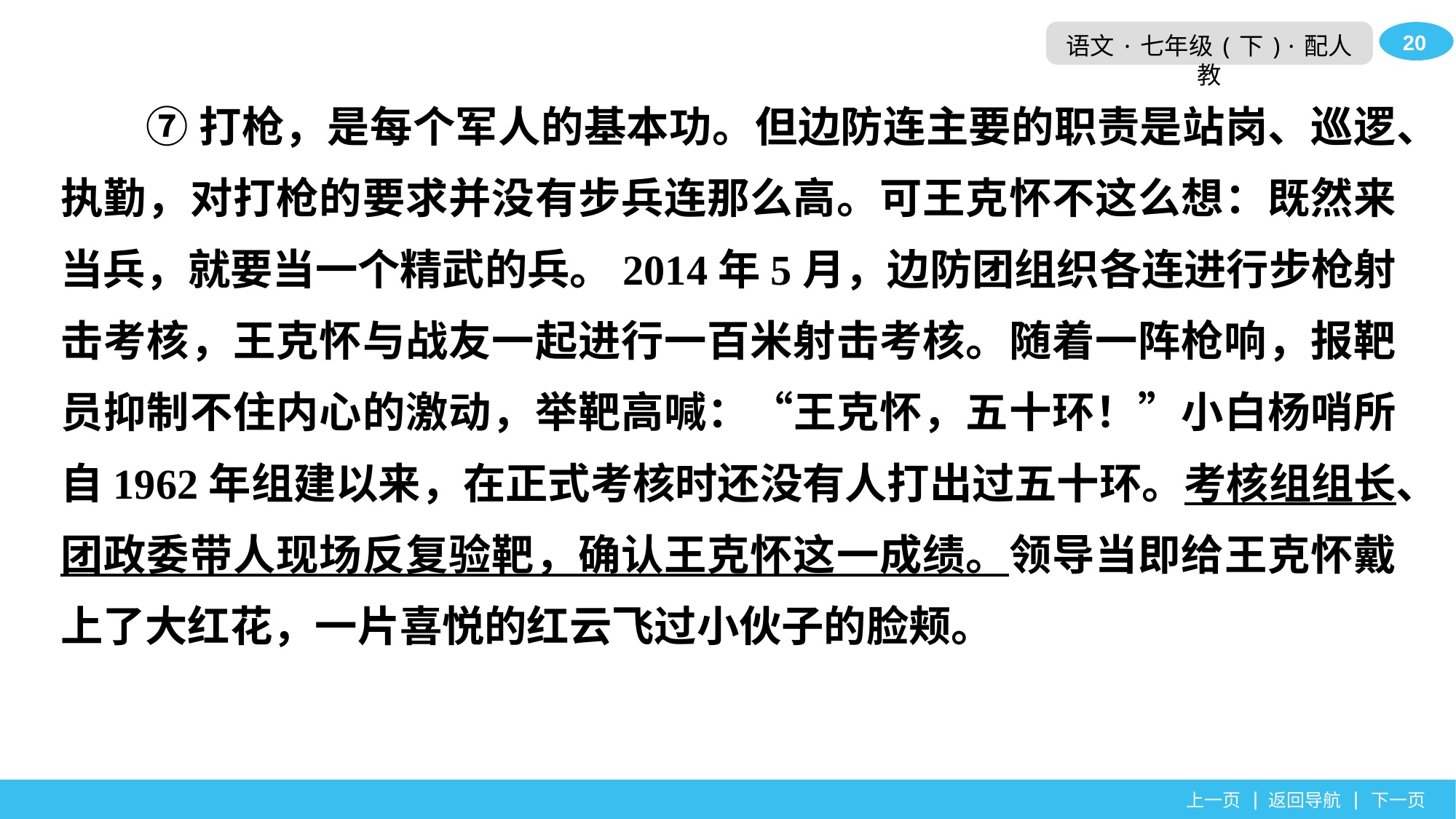

⑦打枪，是每个军人的基本功。但边防连主要的职责是站岗、巡逻、执勤，对打枪的要求并没有步兵连那么高。可王克怀不这么想：既然来当兵，就要当一个精武的兵。2014年5月，边防团组织各连进行步枪射击考核，王克怀与战友一起进行一百米射击考核。随着一阵枪响，报靶员抑制不住内心的激动，举靶高喊：“王克怀，五十环！”小白杨哨所自1962年组建以来，在正式考核时还没有人打出过五十环。考核组组长、团政委带人现场反复验靶，确认王克怀这一成绩。领导当即给王克怀戴上了大红花，一片喜悦的红云飞过小伙子的脸颊。